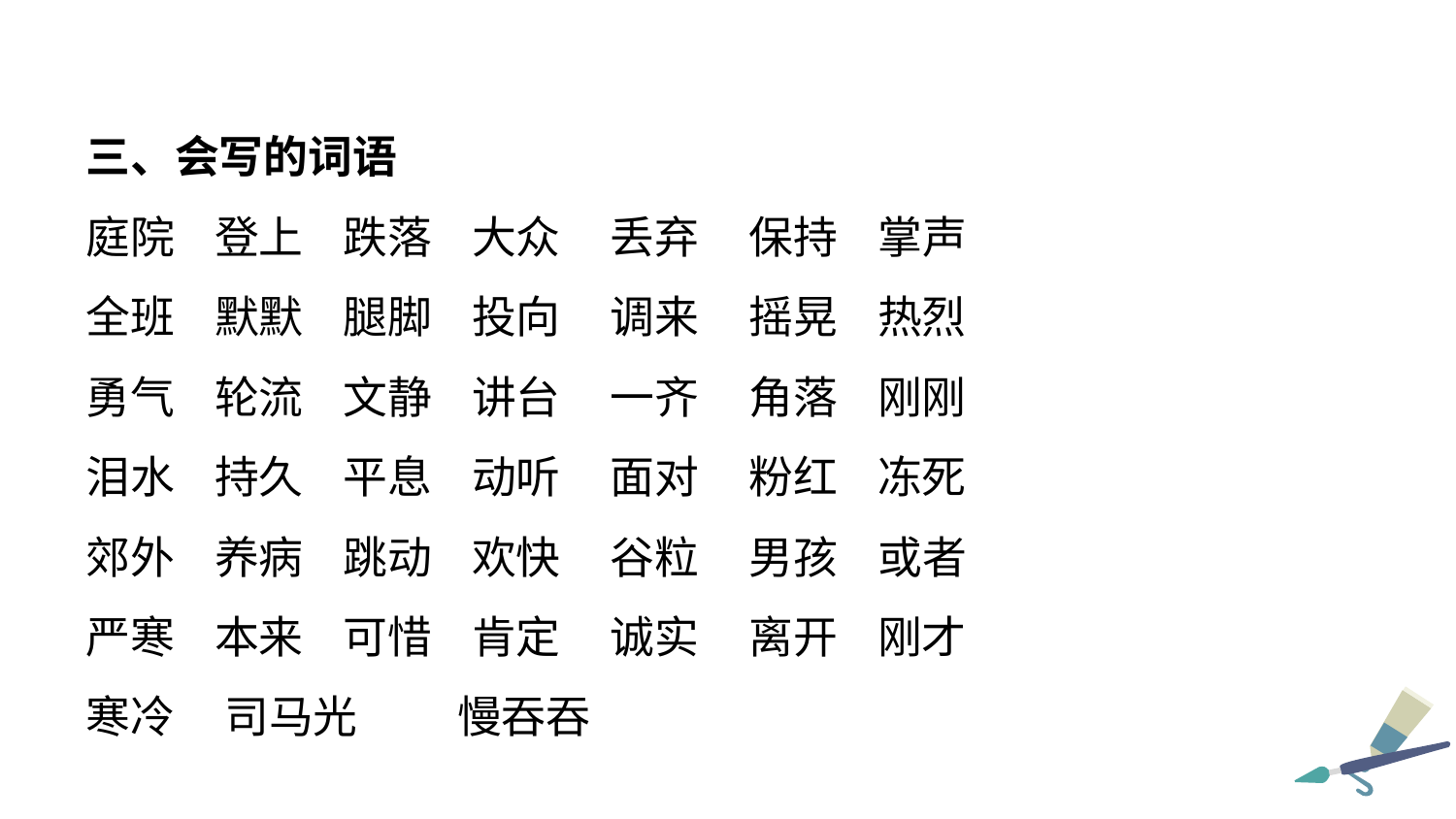

三、会写的词语
庭院    登上    跌落    大众     丢弃     保持    掌声
全班    默默    腿脚    投向     调来     摇晃    热烈
勇气    轮流    文静    讲台     一齐     角落    刚刚
泪水    持久    平息    动听     面对     粉红    冻死
郊外    养病    跳动    欢快     谷粒     男孩    或者
严寒    本来    可惜    肯定     诚实     离开    刚才
寒冷     司马光          慢吞吞